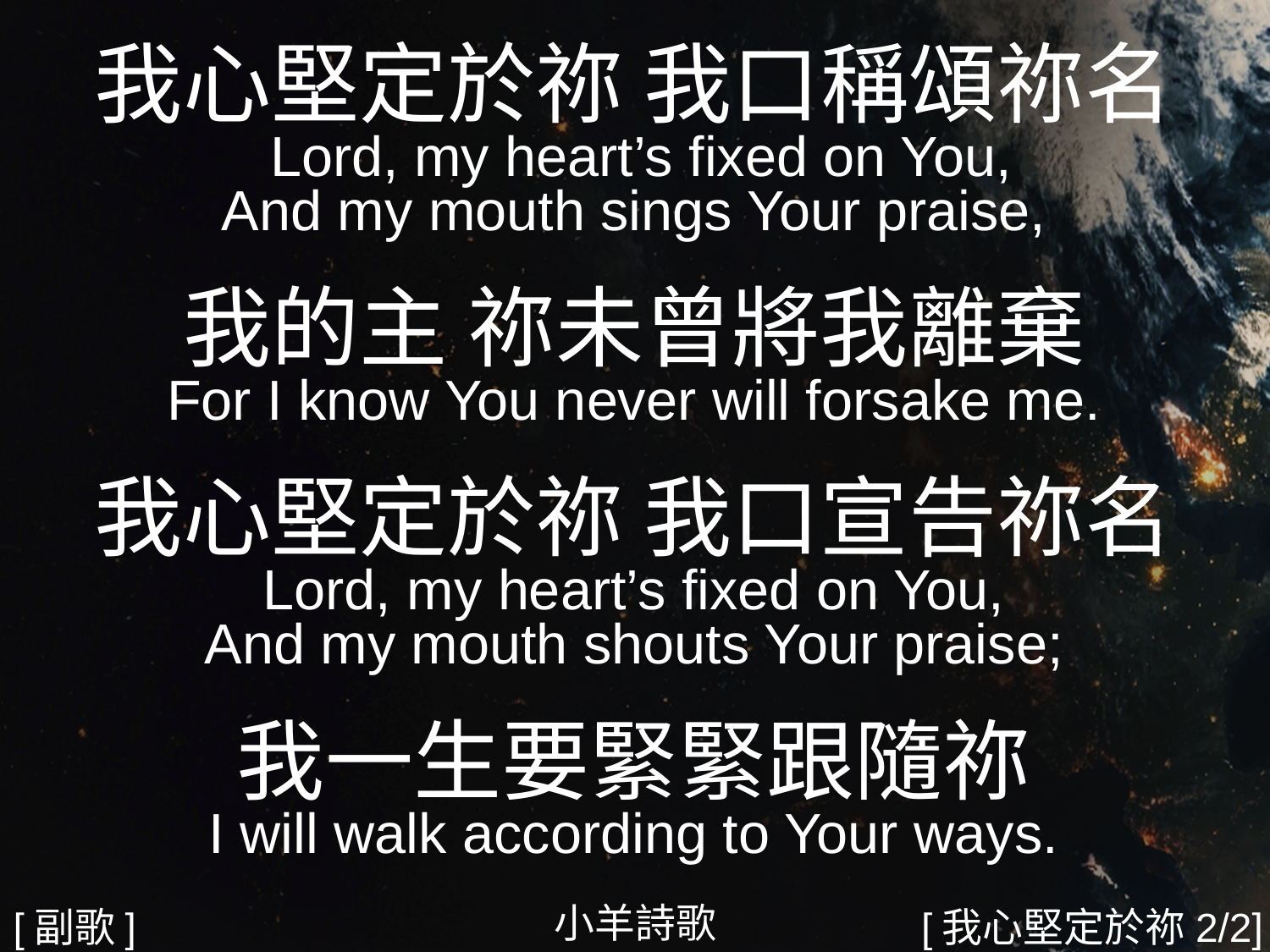

我心堅定於祢 我口稱頌祢名
 Lord, my heart’s fixed on You,
And my mouth sings Your praise,

我的主 祢未曾將我離棄
For I know You never will forsake me.

我心堅定於祢 我口宣告祢名
Lord, my heart’s fixed on You,
And my mouth shouts Your praise;

我一生要緊緊跟隨祢
I will walk according to Your ways.

#

小羊詩歌
[副歌]
[我心堅定於祢2/2]